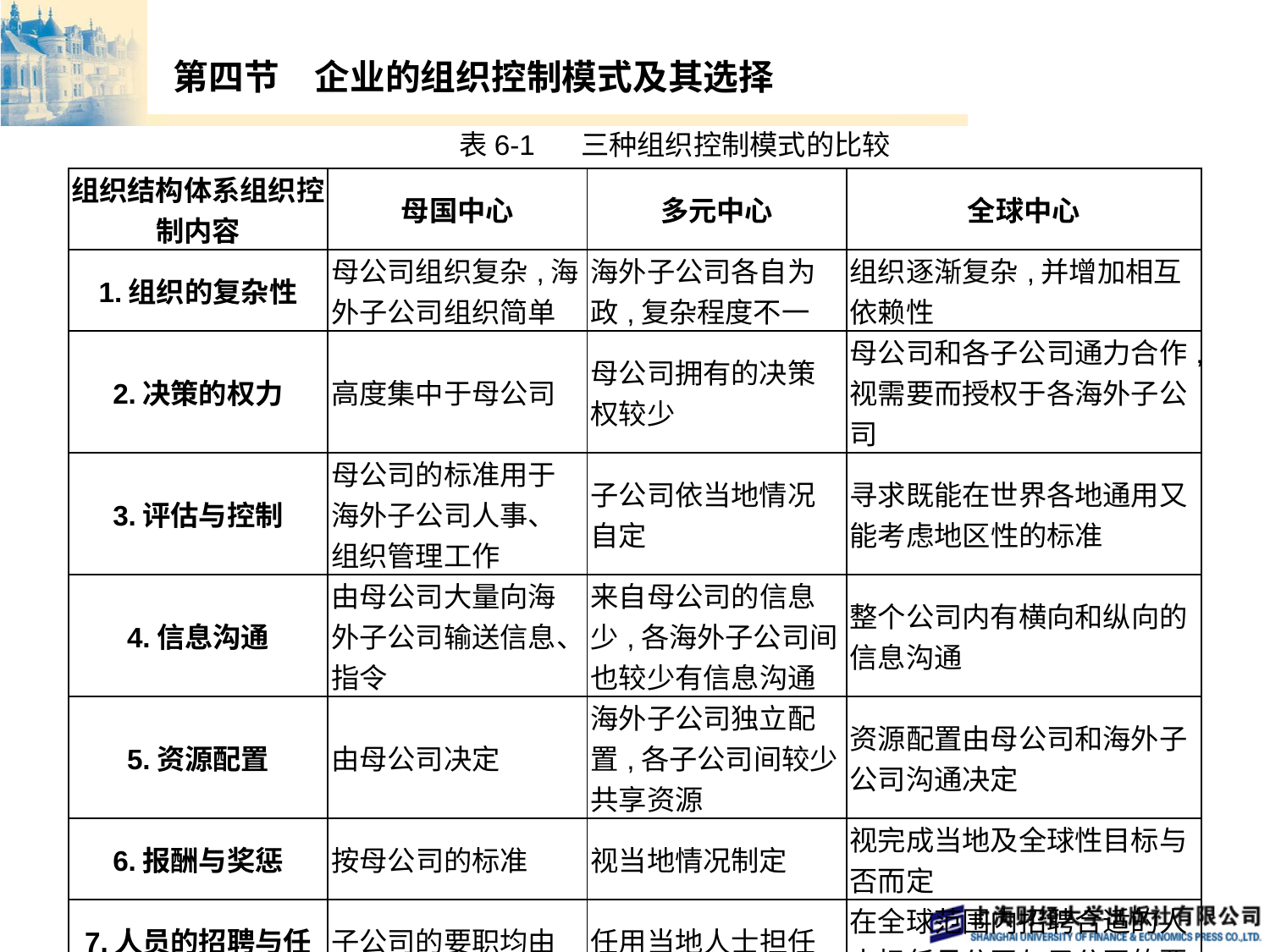

# 第四节　企业的组织控制模式及其选择
表6-1     三种组织控制模式的比较
| 组织结构体系组织控制内容 | 母国中心 | 多元中心 | 全球中心 |
| --- | --- | --- | --- |
| 1.组织的复杂性 | 母公司组织复杂,海外子公司组织简单 | 海外子公司各自为政,复杂程度不一 | 组织逐渐复杂,并增加相互依赖性 |
| 2.决策的权力 | 高度集中于母公司 | 母公司拥有的决策权较少 | 母公司和各子公司通力合作,视需要而授权于各海外子公司 |
| 3.评估与控制 | 母公司的标准用于海外子公司人事、组织管理工作 | 子公司依当地情况自定 | 寻求既能在世界各地通用又能考虑地区性的标准 |
| 4.信息沟通 | 由母公司大量向海外子公司输送信息、指令 | 来自母公司的信息少,各海外子公司间也较少有信息沟通 | 整个公司内有横向和纵向的信息沟通 |
| 5.资源配置 | 由母公司决定 | 海外子公司独立配置,各子公司间较少共享资源 | 资源配置由母公司和海外子公司沟通决定 |
| 6.报酬与奖惩 | 按母公司的标准 | 视当地情况制定 | 视完成当地及全球性目标与否而定 |
| 7.人员的招聘与任用 | 子公司的要职均由母公司人士担任 | 任用当地人士担任海外子公司的要职 | 在全球范围内招聘合适的人士担任母公司与子公司的要职 |
| 8.经营战略的制定 | 自上而下地制定 | 自下而上地制定 | 母公司与子公司协商制定 |